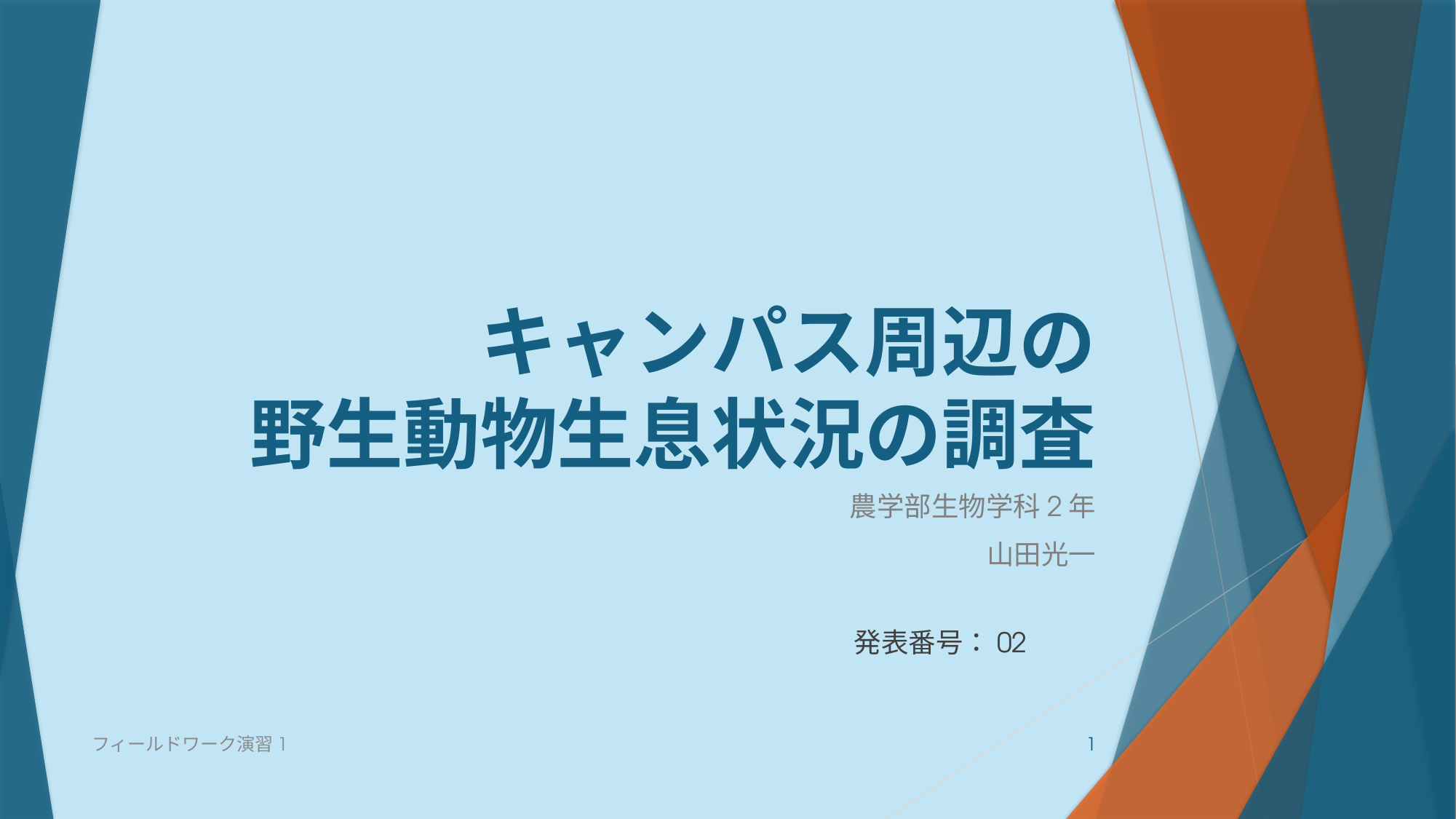

# キャンパス周辺の 野生動物生息状況の調査
農学部生物学科2年
山田光一
発表番号：02
フィールドワーク演習1
1